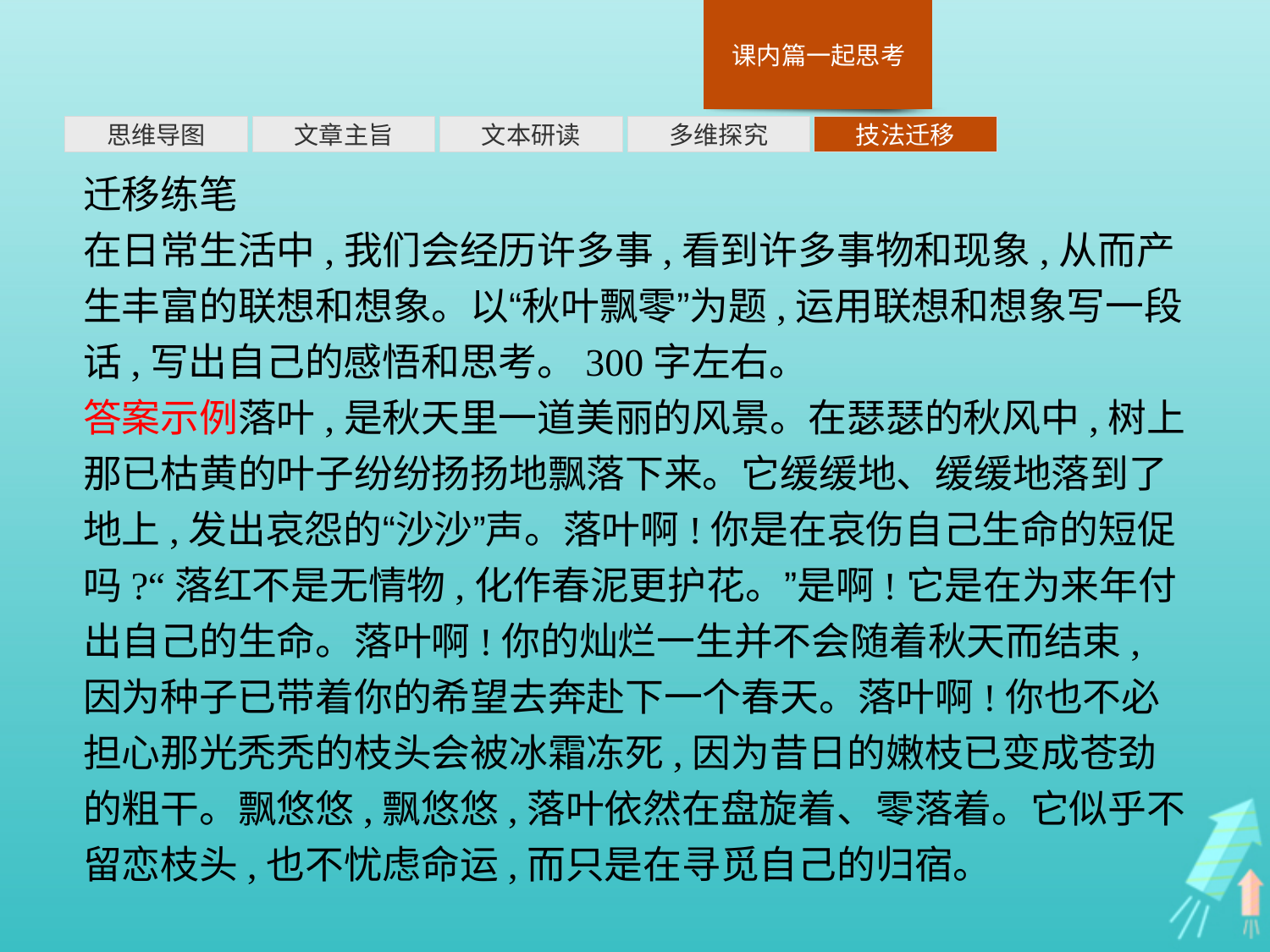

多维探究
思维导图
文章主旨
文本研读
技法迁移
迁移练笔
在日常生活中,我们会经历许多事,看到许多事物和现象,从而产生丰富的联想和想象。以“秋叶飘零”为题,运用联想和想象写一段话,写出自己的感悟和思考。300字左右。
答案示例落叶,是秋天里一道美丽的风景。在瑟瑟的秋风中,树上那已枯黄的叶子纷纷扬扬地飘落下来。它缓缓地、缓缓地落到了地上,发出哀怨的“沙沙”声。落叶啊!你是在哀伤自己生命的短促吗?“落红不是无情物,化作春泥更护花。”是啊!它是在为来年付出自己的生命。落叶啊!你的灿烂一生并不会随着秋天而结束,因为种子已带着你的希望去奔赴下一个春天。落叶啊!你也不必担心那光秃秃的枝头会被冰霜冻死,因为昔日的嫩枝已变成苍劲的粗干。飘悠悠,飘悠悠,落叶依然在盘旋着、零落着。它似乎不留恋枝头,也不忧虑命运,而只是在寻觅自己的归宿。